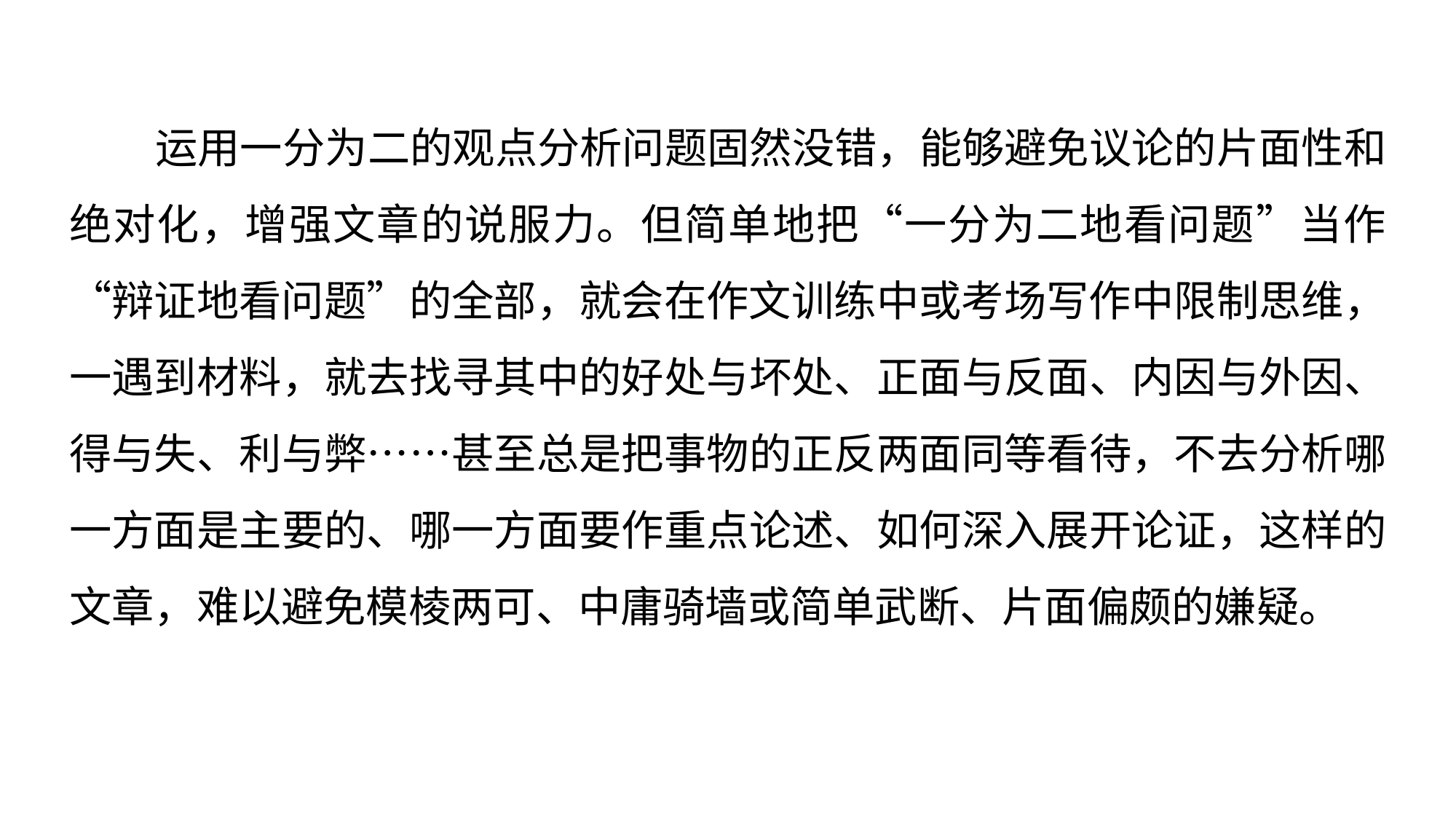

运用一分为二的观点分析问题固然没错，能够避免议论的片面性和绝对化，增强文章的说服力。但简单地把“一分为二地看问题”当作“辩证地看问题”的全部，就会在作文训练中或考场写作中限制思维，一遇到材料，就去找寻其中的好处与坏处、正面与反面、内因与外因、得与失、利与弊……甚至总是把事物的正反两面同等看待，不去分析哪一方面是主要的、哪一方面要作重点论述、如何深入展开论证，这样的文章，难以避免模棱两可、中庸骑墙或简单武断、片面偏颇的嫌疑。